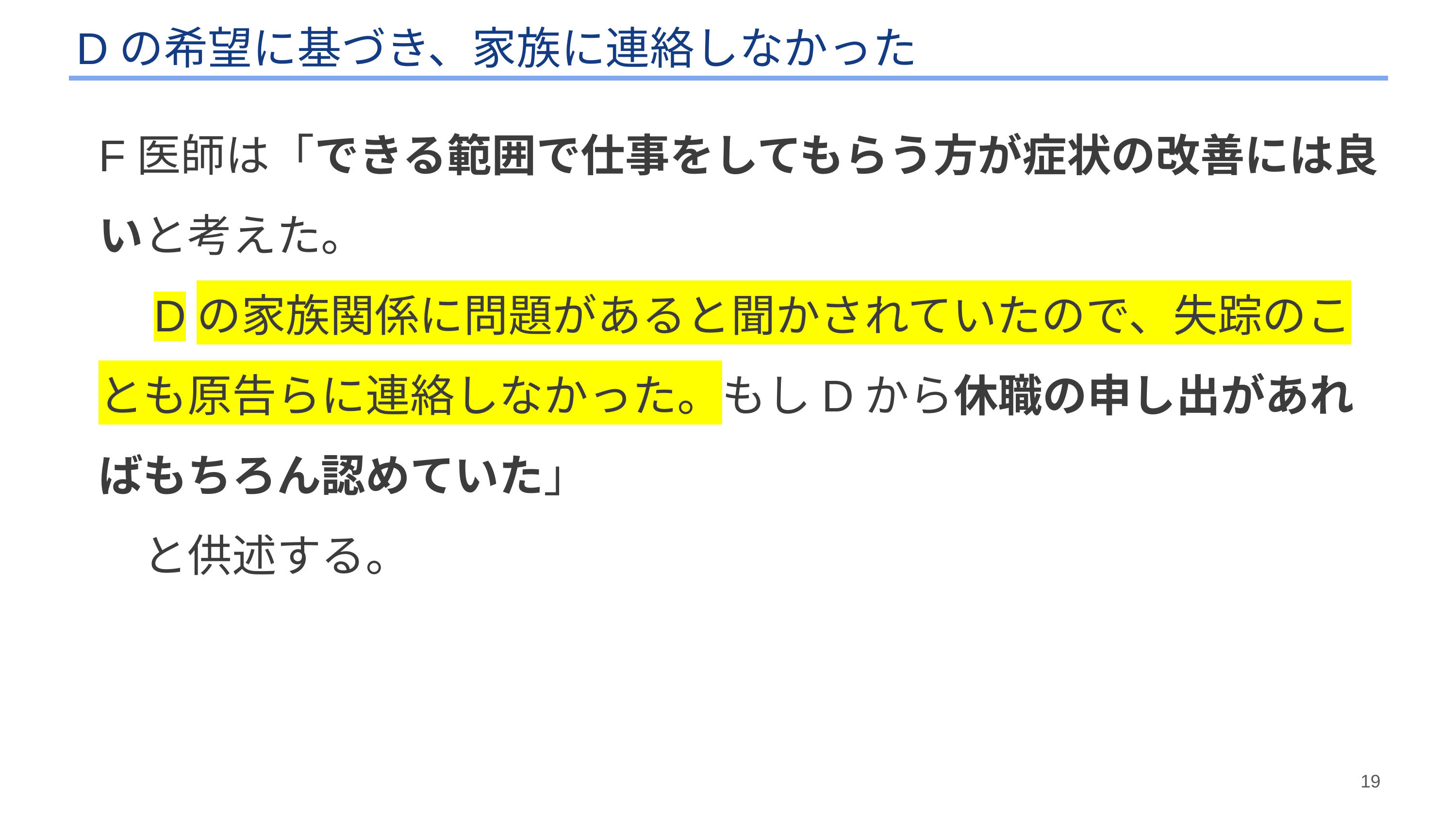

# Dの希望に基づき、家族に連絡しなかった
F医師は「できる範囲で仕事をしてもらう方が症状の改善には良いと考えた。
　Dの家族関係に問題があると聞かされていたので、失踪のことも原告らに連絡しなかった。もしDから休職の申し出があればもちろん認めていた」
　と供述する。
19